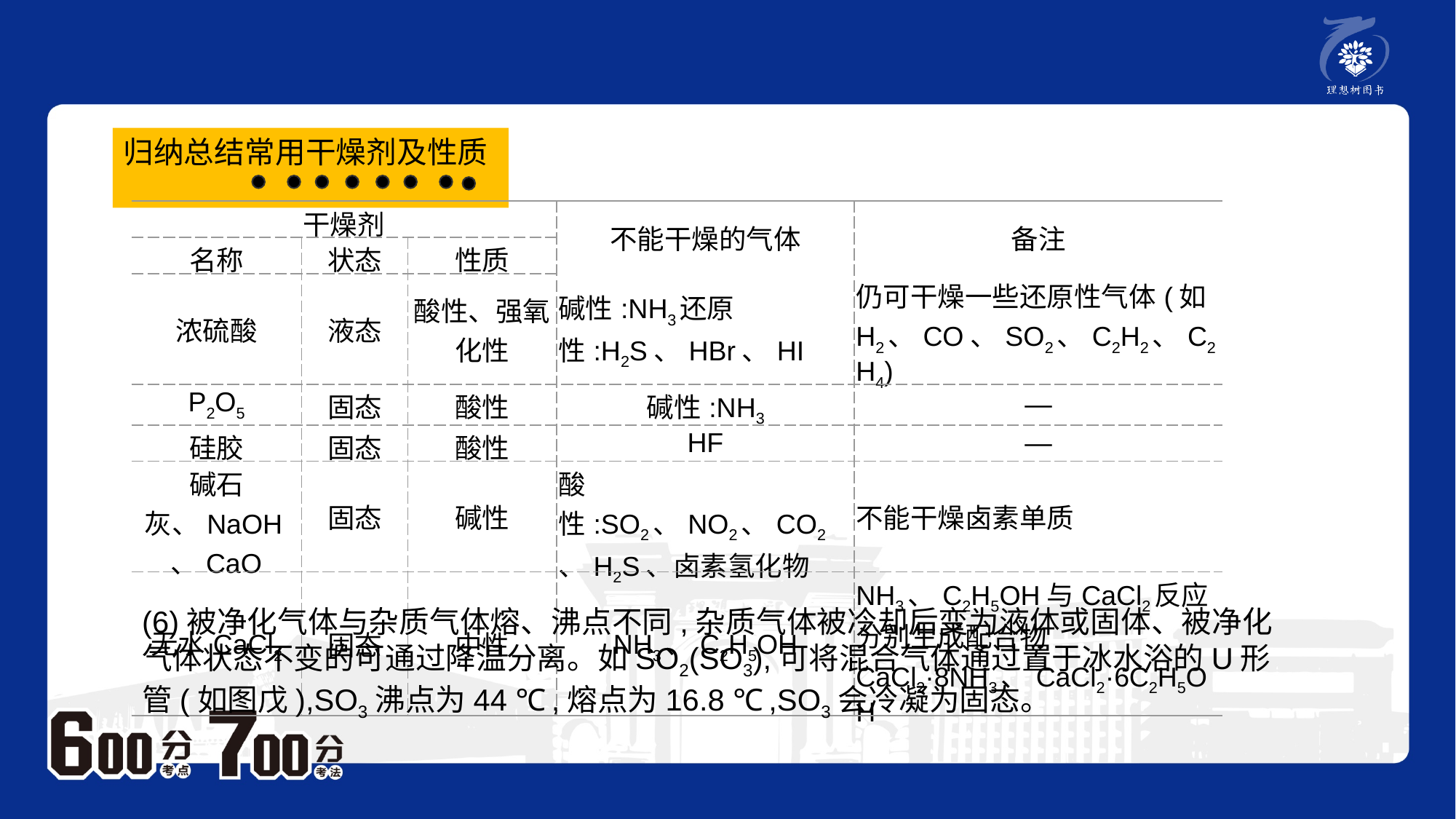

归纳总结常用干燥剂及性质

| 干燥剂 |  |  | 不能干燥的气体 | 备注 |
| --- | --- | --- | --- | --- |
| 名称 | 状态 | 性质 |  |  |
| 浓硫酸 | 液态 | 酸性、强氧化性 | 碱性:NH3还原性:H2S、HBr、HI | 仍可干燥一些还原性气体(如H2、CO、SO2、C2H2、C2H4) |
| P2O5 | 固态 | 酸性 | 碱性:NH3 | — |
| 硅胶 | 固态 | 酸性 | HF | — |
| 碱石灰、NaOH、CaO | 固态 | 碱性 | 酸性:SO2、NO2、CO2、H2S、卤素氢化物 | 不能干燥卤素单质 |
| 无水CaCl2 | 固态 | 中性 | NH3、C2H5OH | NH3、C2H5OH与CaCl2反应分别生成配合物CaCl2·8NH3、CaCl2·6C2H5OH |
(6)被净化气体与杂质气体熔、沸点不同,杂质气体被冷却后变为液体或固体、被净化气体状态不变的可通过降温分离。如SO2(SO3),可将混合气体通过置于冰水浴的U形管(如图戊),SO3沸点为44 ℃,熔点为16.8 ℃,SO3会冷凝为固态。